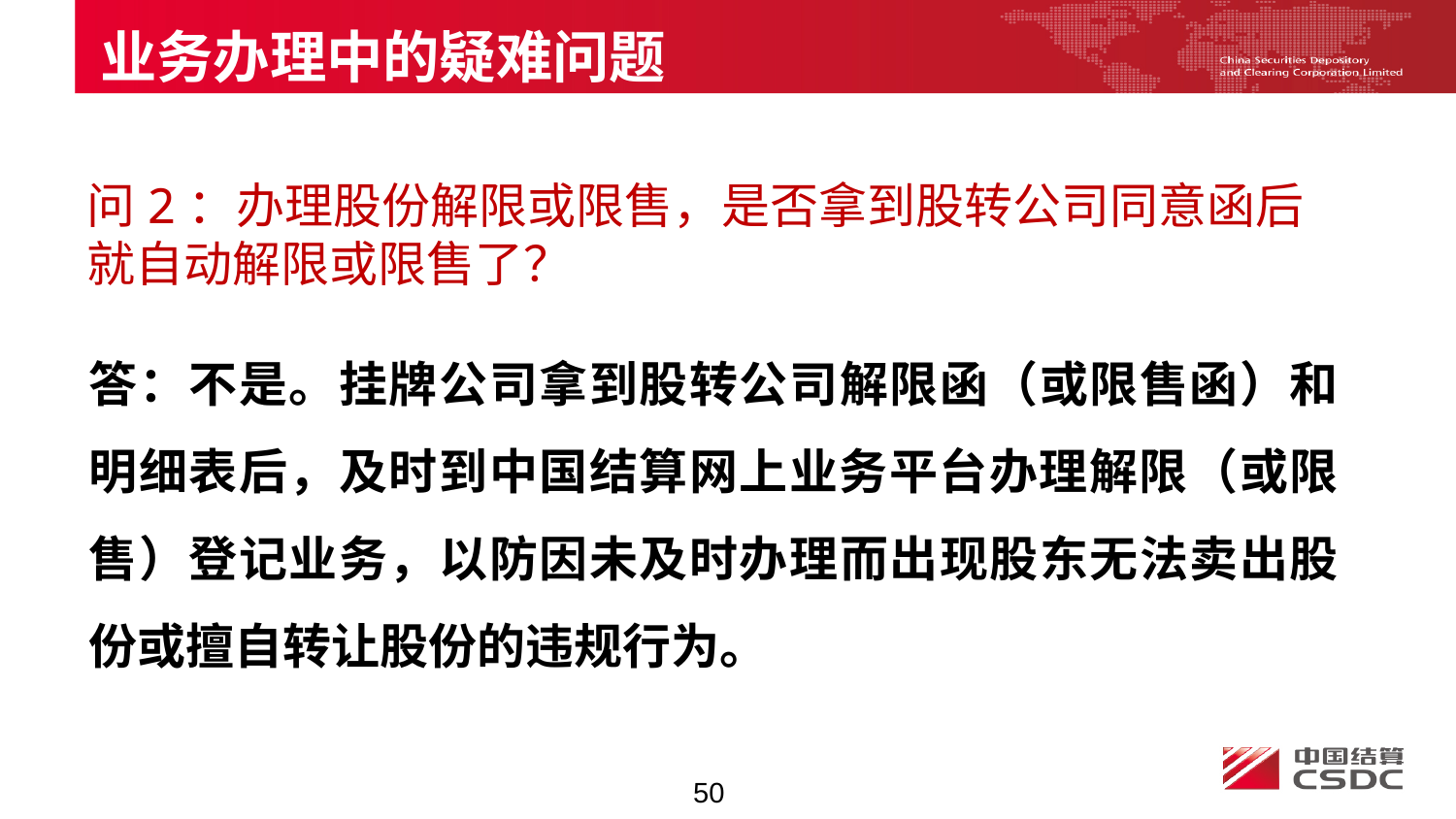

业务办理中的疑难问题

问2：办理股份解限或限售，是否拿到股转公司同意函后就自动解限或限售了？
答：不是。挂牌公司拿到股转公司解限函（或限售函）和明细表后，及时到中国结算网上业务平台办理解限（或限售）登记业务，以防因未及时办理而出现股东无法卖出股份或擅自转让股份的违规行为。
50